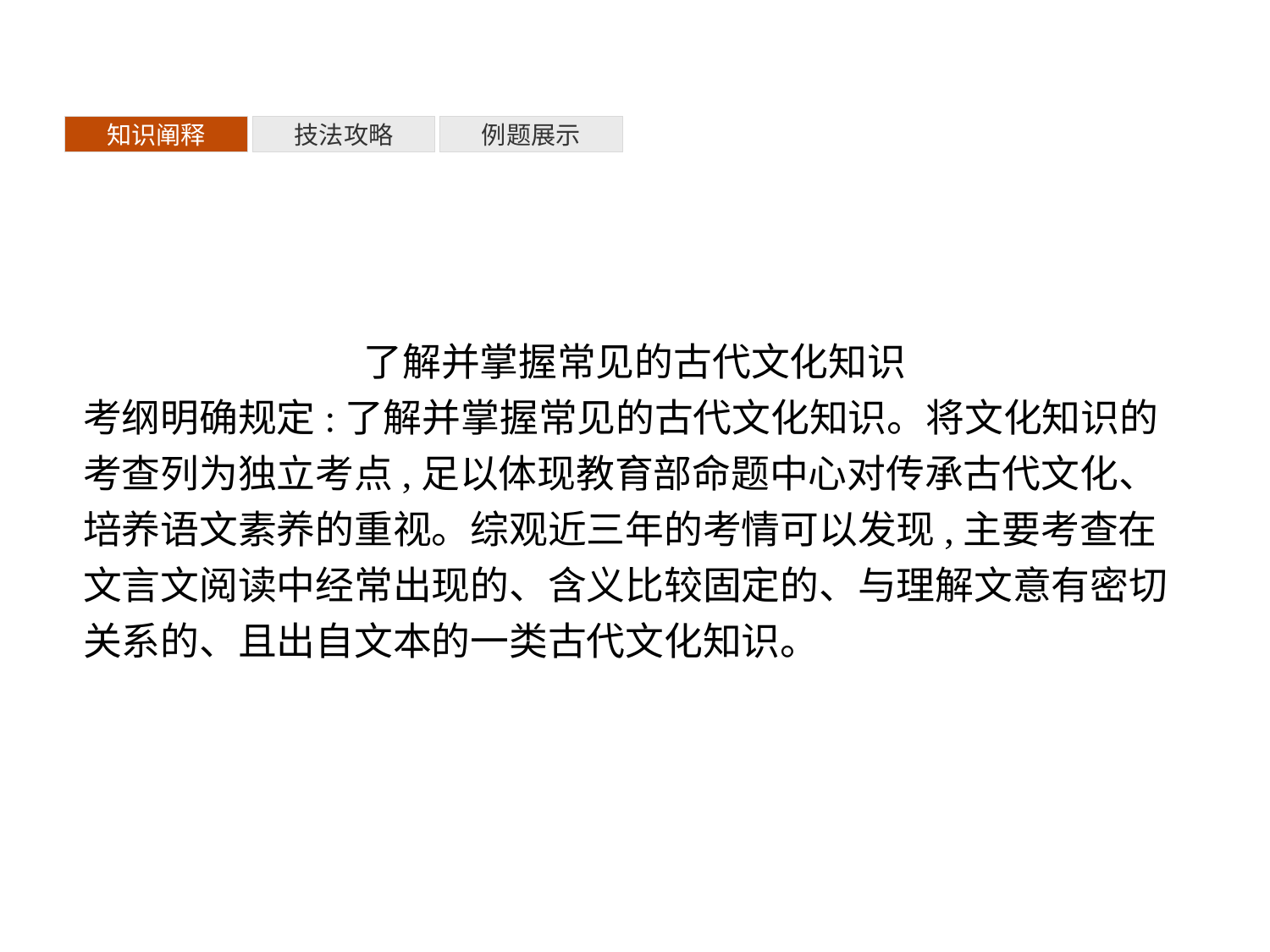

知识阐释
技法攻略
例题展示
了解并掌握常见的古代文化知识
考纲明确规定:了解并掌握常见的古代文化知识。将文化知识的考查列为独立考点,足以体现教育部命题中心对传承古代文化、培养语文素养的重视。综观近三年的考情可以发现,主要考查在文言文阅读中经常出现的、含义比较固定的、与理解文意有密切关系的、且出自文本的一类古代文化知识。